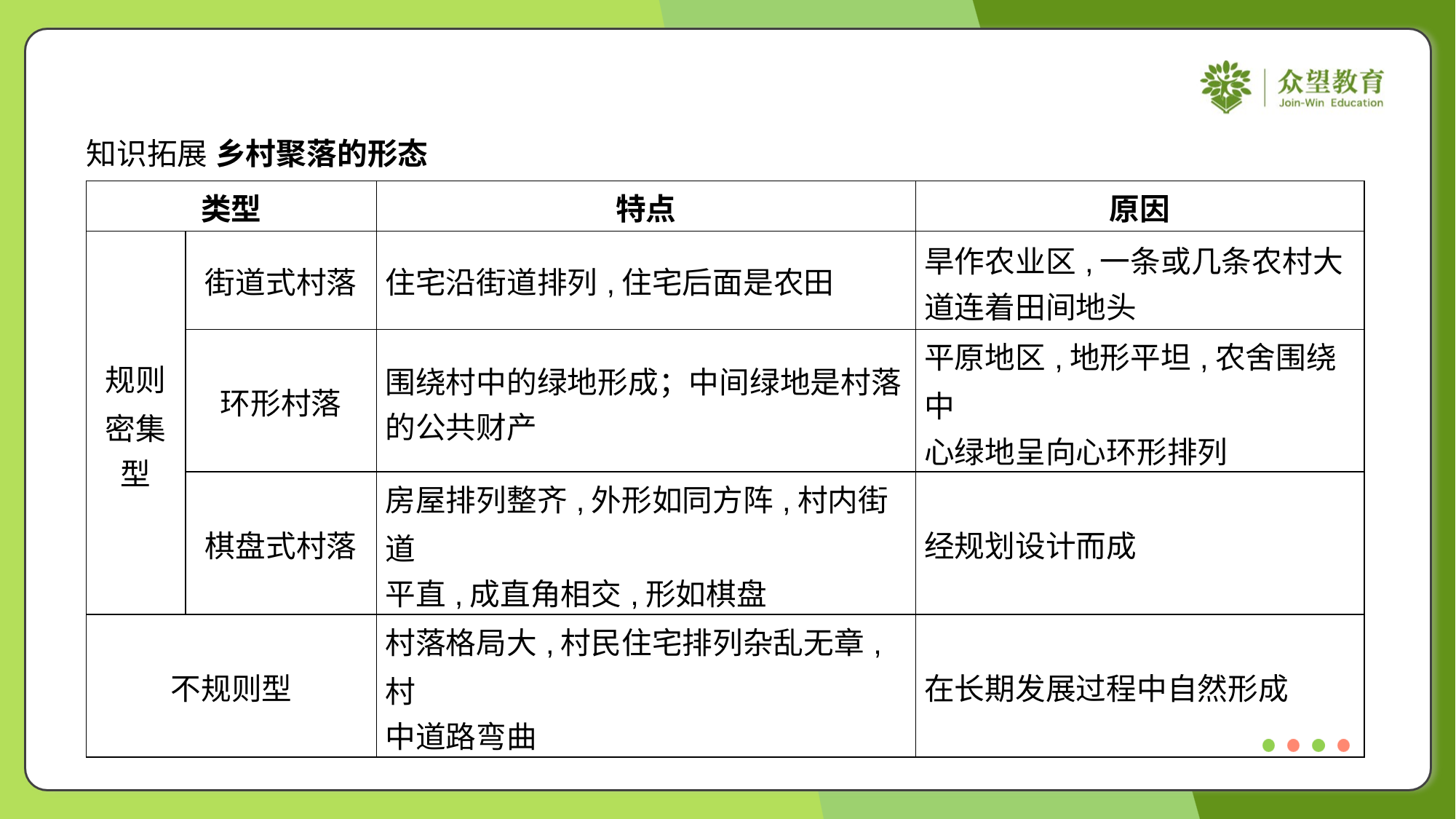

知识拓展 乡村聚落的形态
| 类型 |  | 特点 | 原因 |
| --- | --- | --- | --- |
| 规则 密集 型 | 街道式村落 | 住宅沿街道排列,住宅后面是农田 | 旱作农业区,一条或几条农村大 道连着田间地头 |
|  | 环形村落 | 围绕村中的绿地形成；中间绿地是村落 的公共财产 | 平原地区,地形平坦,农舍围绕中 心绿地呈向心环形排列 |
|  | 棋盘式村落 | 房屋排列整齐,外形如同方阵,村内街道 平直,成直角相交,形如棋盘 | 经规划设计而成 |
| 不规则型 |  | 村落格局大,村民住宅排列杂乱无章,村 中道路弯曲 | 在长期发展过程中自然形成 |